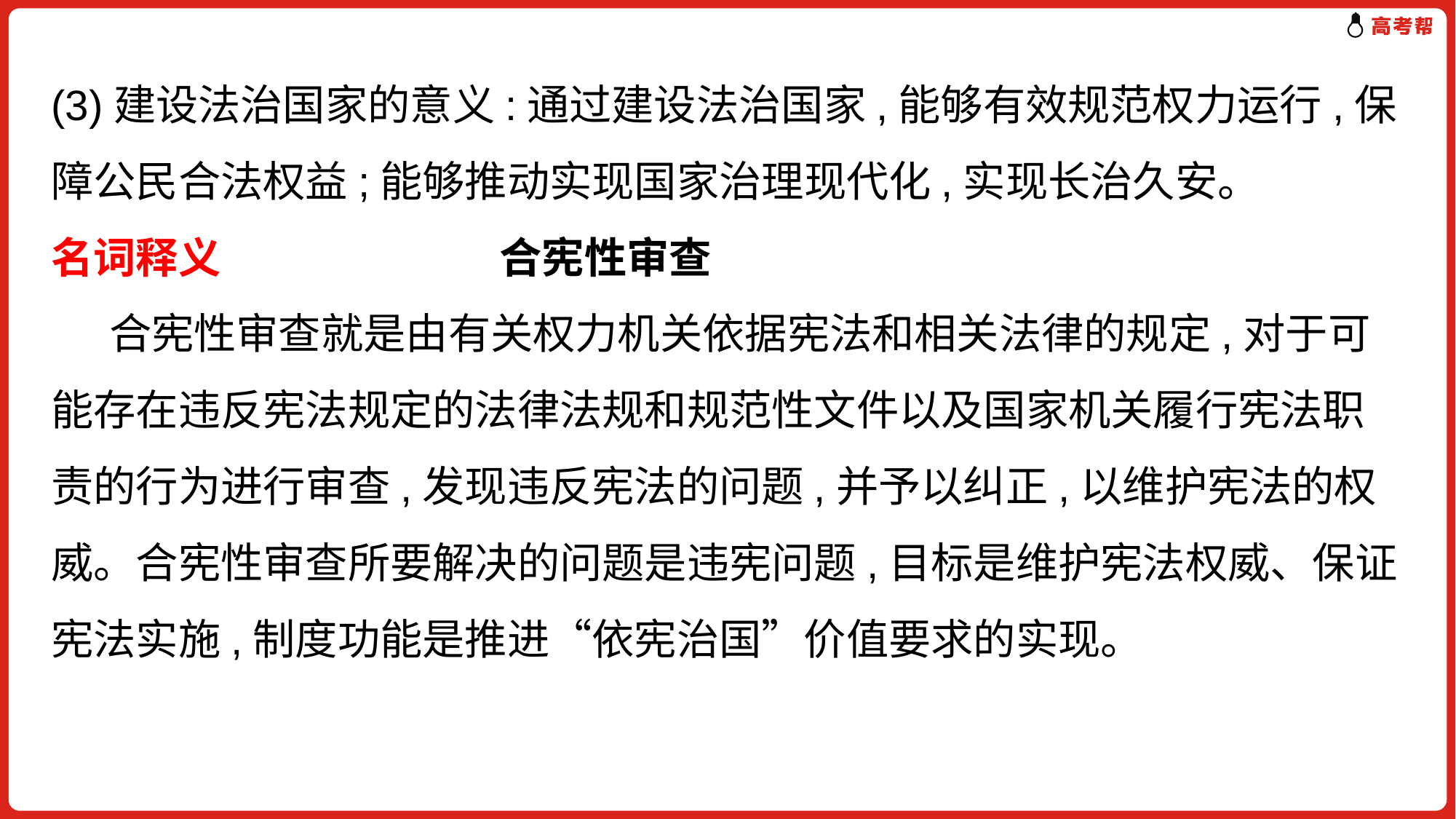

# (3)建设法治国家的意义:通过建设法治国家,能够有效规范权力运行,保障公民合法权益;能够推动实现国家治理现代化,实现长治久安。 名词释义　                         合宪性审查 合宪性审查就是由有关权力机关依据宪法和相关法律的规定,对于可能存在违反宪法规定的法律法规和规范性文件以及国家机关履行宪法职责的行为进行审查,发现违反宪法的问题,并予以纠正,以维护宪法的权威。合宪性审查所要解决的问题是违宪问题,目标是维护宪法权威、保证宪法实施,制度功能是推进“依宪治国”价值要求的实现。